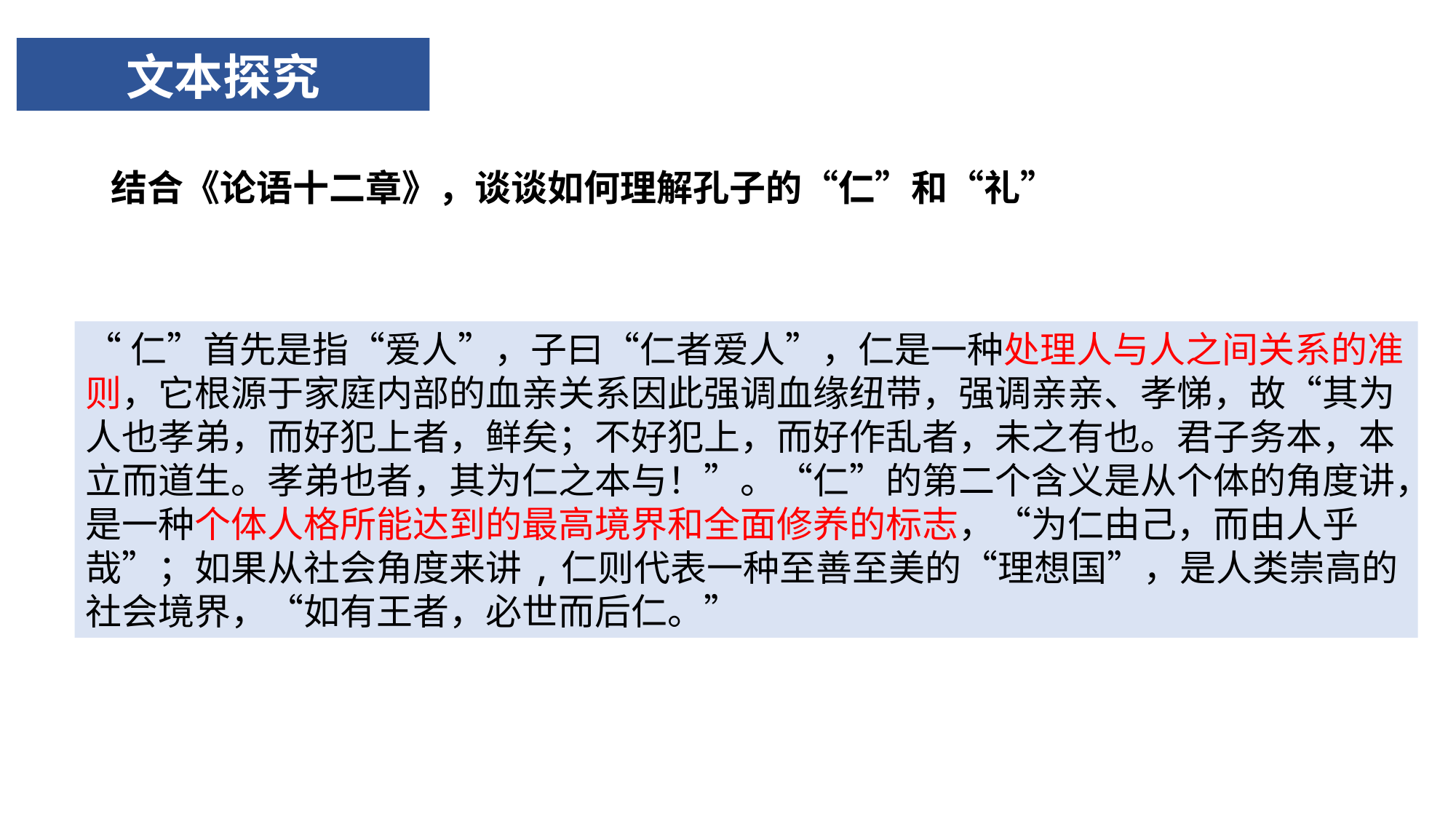

# 文本探究
结合《论语十二章》，谈谈如何理解孔子的“仁”和“礼”
“仁”首先是指“爱人”，子曰“仁者爱人”，仁是一种处理人与人之间关系的准则，它根源于家庭内部的血亲关系因此强调血缘纽带，强调亲亲、孝悌，故“其为人也孝弟，而好犯上者，鲜矣；不好犯上，而好作乱者，未之有也。君子务本，本立而道生。孝弟也者，其为仁之本与！”。“仁”的第二个含义是从个体的角度讲，是一种个体人格所能达到的最高境界和全面修养的标志，“为仁由己，而由人乎哉”；如果从社会角度来讲,仁则代表一种至善至美的“理想国”，是人类崇高的社会境界，“如有王者，必世而后仁。”